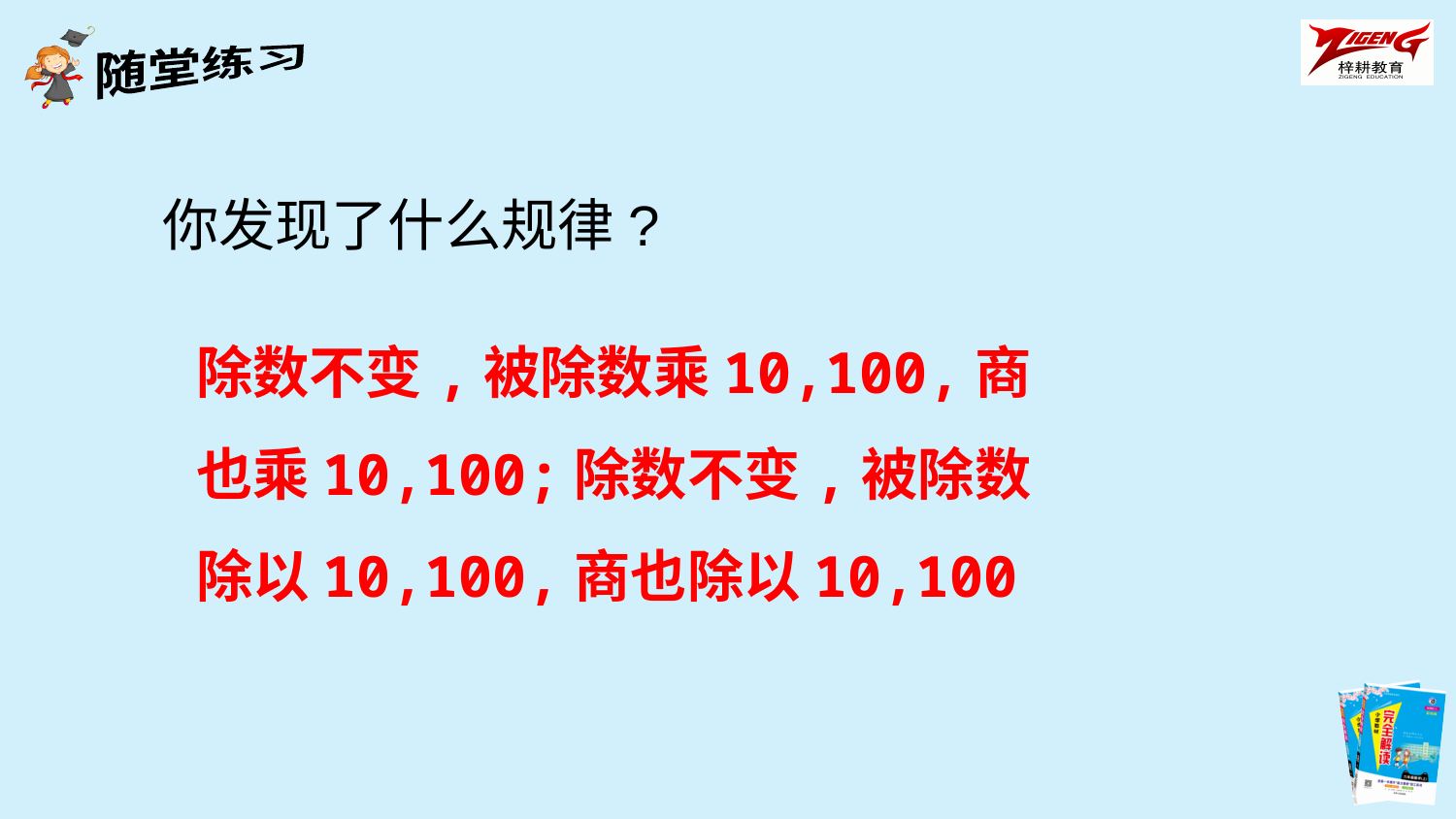

你发现了什么规律?
除数不变,被除数乘10,100,商也乘10,100;除数不变,被除数除以10,100,商也除以10,100